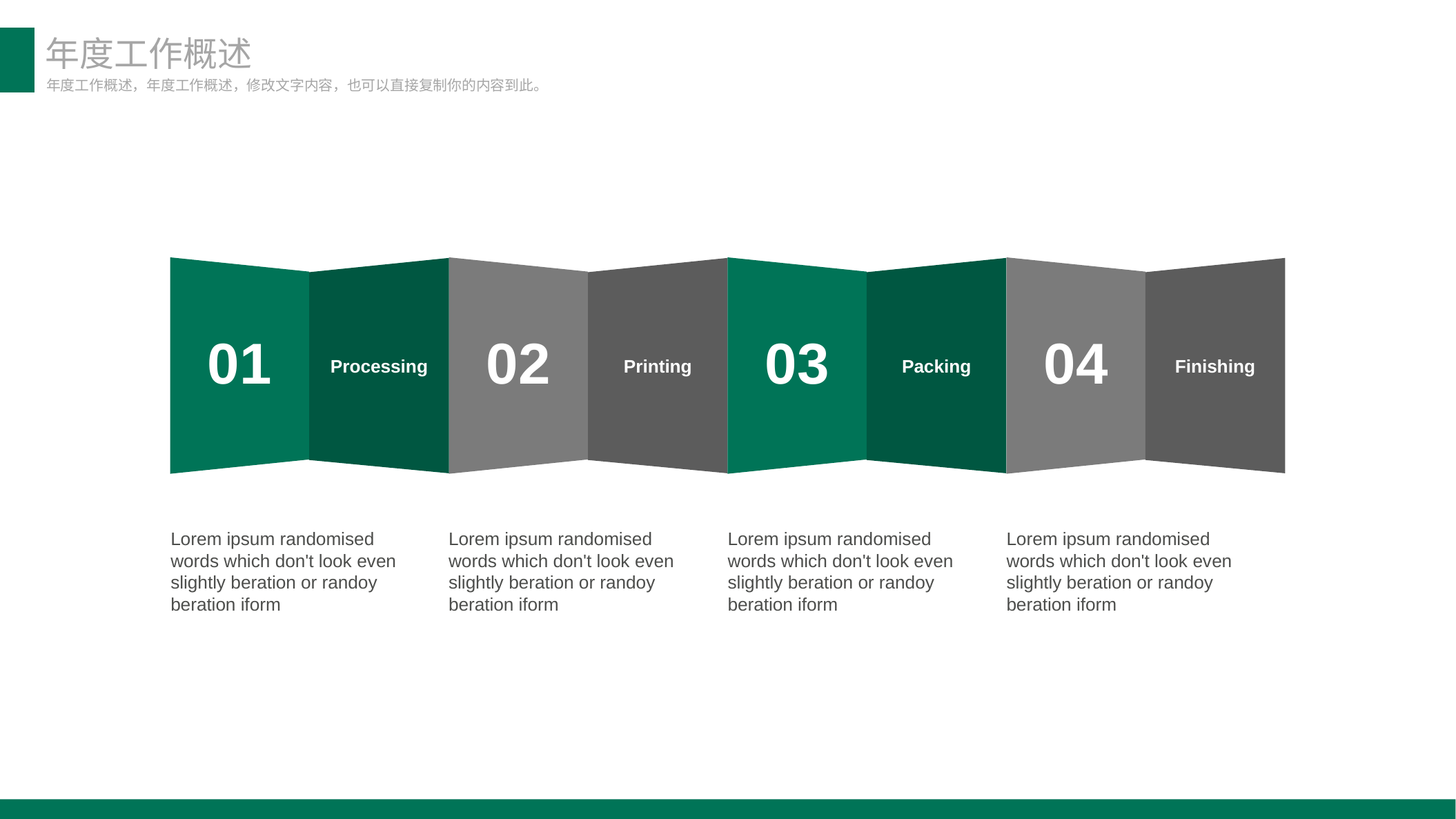

年度工作概述
年度工作概述，年度工作概述，修改文字内容，也可以直接复制你的内容到此。

01
02
03
04
Processing
Printing
Packing
Finishing
Lorem ipsum randomised words which don't look even slightly beration or randoy beration iform
Lorem ipsum randomised words which don't look even slightly beration or randoy beration iform
Lorem ipsum randomised words which don't look even slightly beration or randoy beration iform
Lorem ipsum randomised words which don't look even slightly beration or randoy beration iform